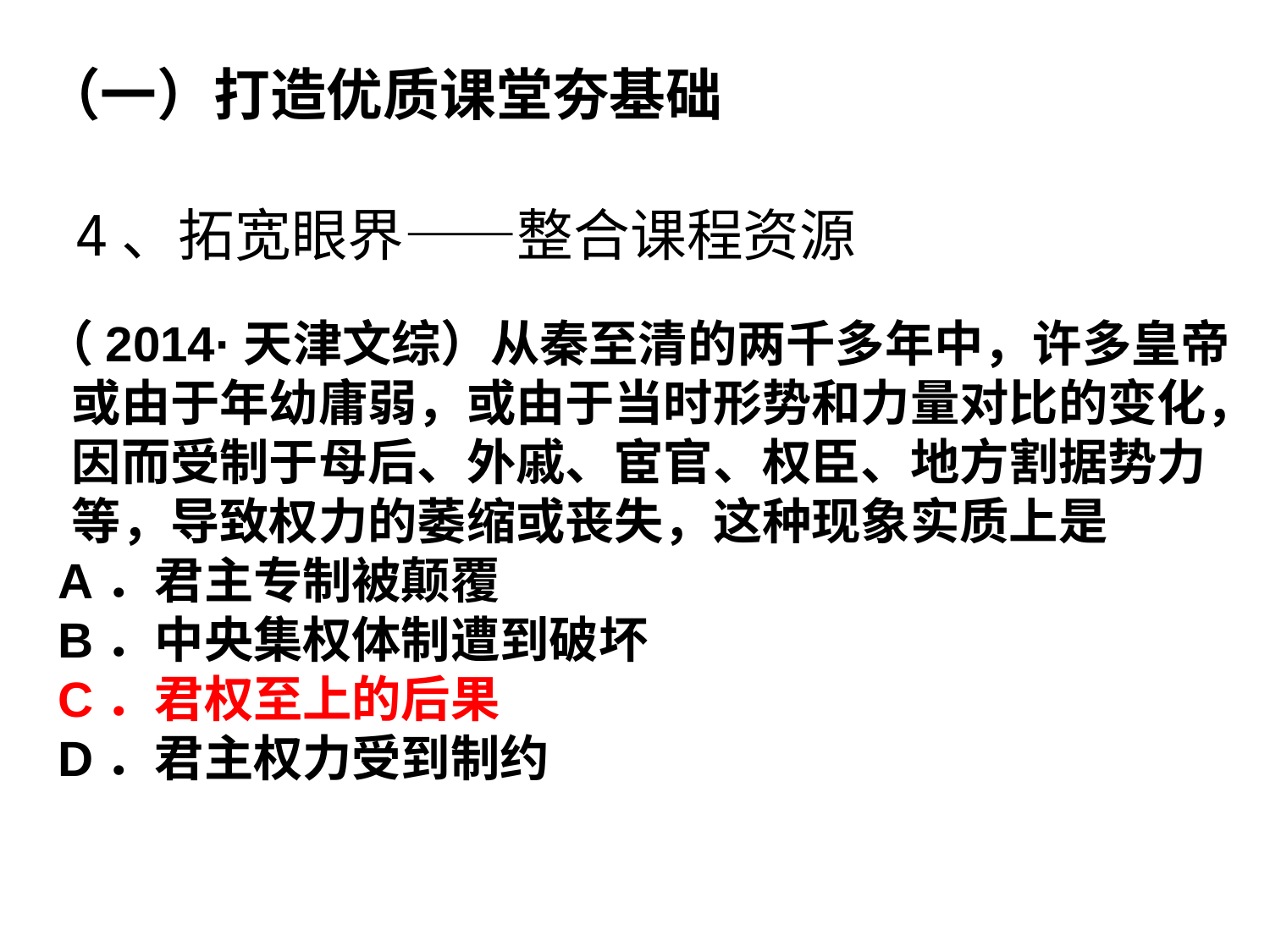

（一）打造优质课堂夯基础
4、拓宽眼界——整合课程资源
（2014·天津文综）从秦至清的两千多年中，许多皇帝或由于年幼庸弱，或由于当时形势和力量对比的变化，因而受制于母后、外戚、宦官、权臣、地方割据势力等，导致权力的萎缩或丧失，这种现象实质上是
 A．君主专制被颠覆
 B．中央集权体制遭到破坏
 C．君权至上的后果
 D．君主权力受到制约